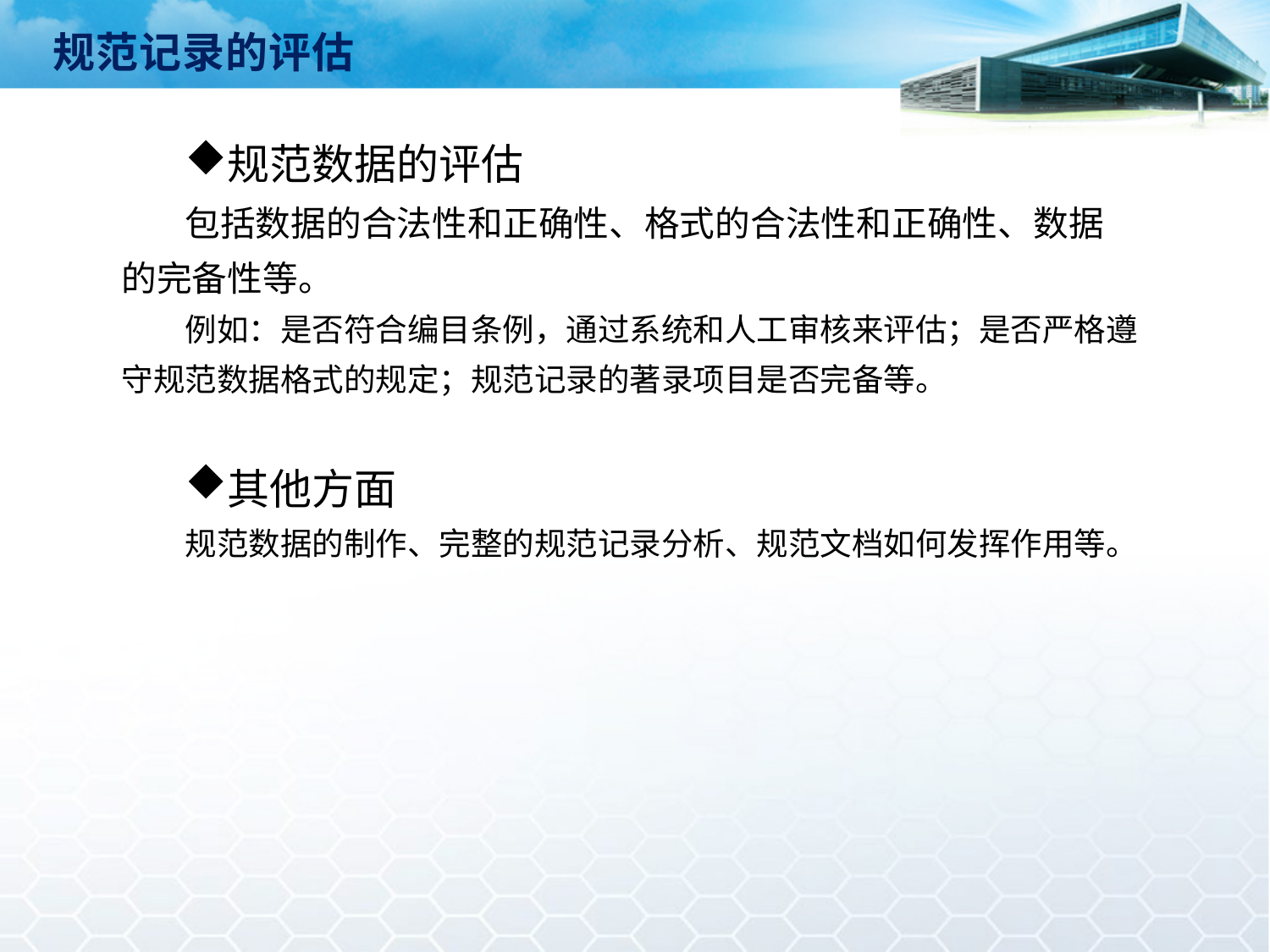

规范记录的评估
规范数据的评估
包括数据的合法性和正确性、格式的合法性和正确性、数据的完备性等。
例如：是否符合编目条例，通过系统和人工审核来评估；是否严格遵守规范数据格式的规定；规范记录的著录项目是否完备等。

其他方面
规范数据的制作、完整的规范记录分析、规范文档如何发挥作用等。